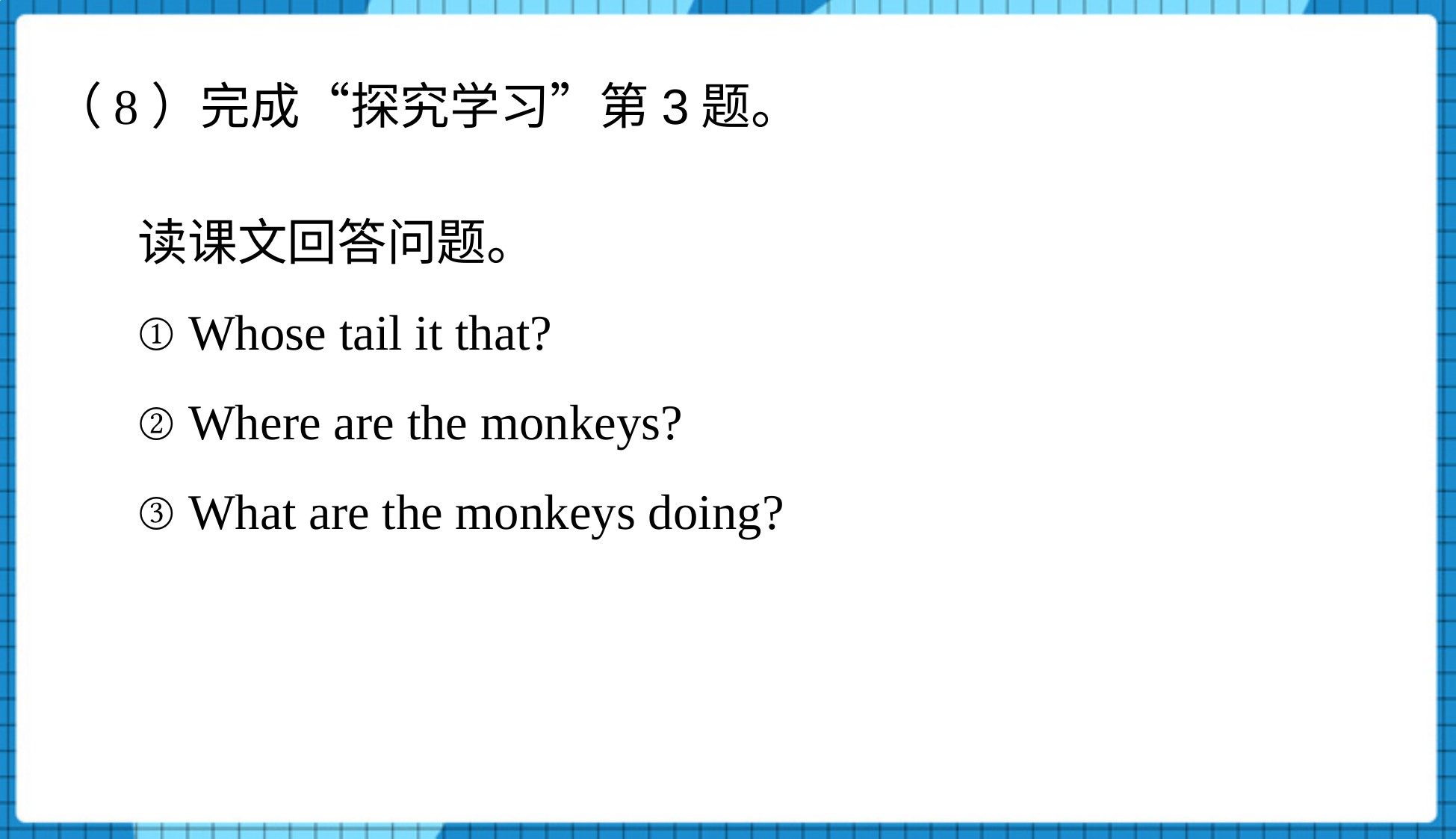

（8）完成“探究学习”第3题。
读课文回答问题。
① Whose tail it that?
② Where are the monkeys?
③ What are the monkeys doing?